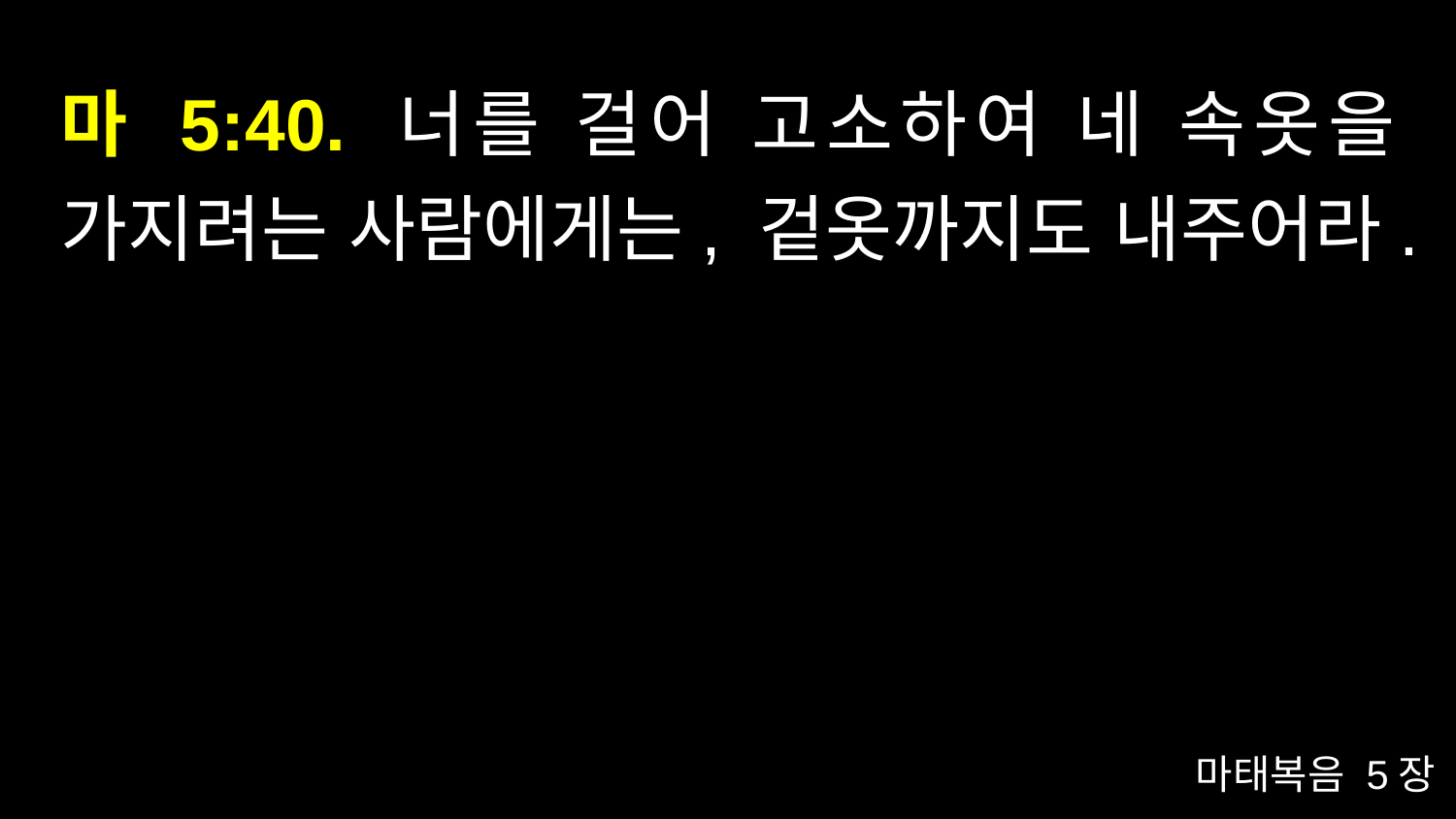

# 마 5:40. 너를 걸어 고소하여 네 속옷을 가지려는 사람에게는, 겉옷까지도 내주어라.
마태복음 5장